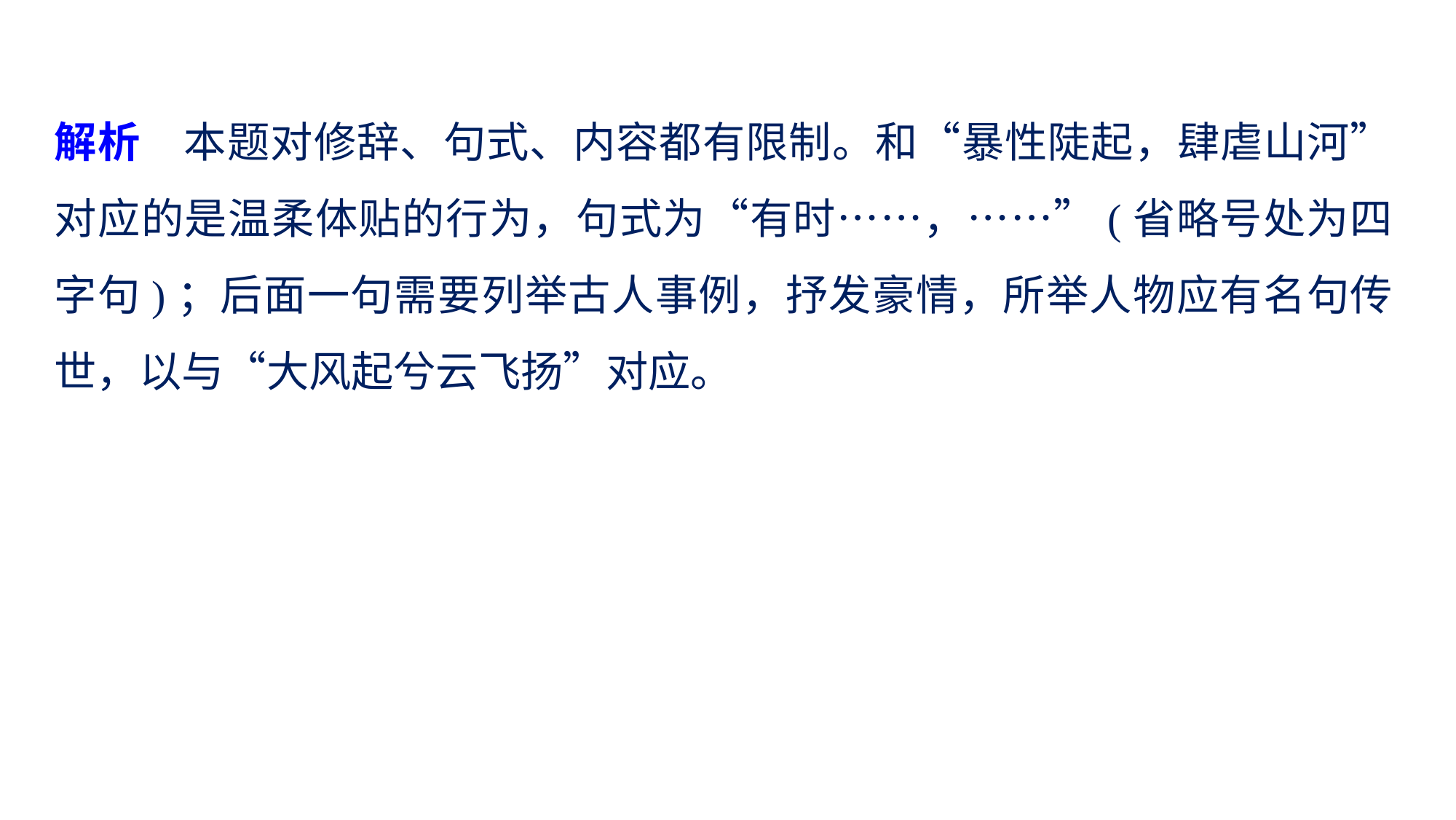

解析　本题对修辞、句式、内容都有限制。和“暴性陡起，肆虐山河”对应的是温柔体贴的行为，句式为“有时……，……”(省略号处为四字句)；后面一句需要列举古人事例，抒发豪情，所举人物应有名句传世，以与“大风起兮云飞扬”对应。